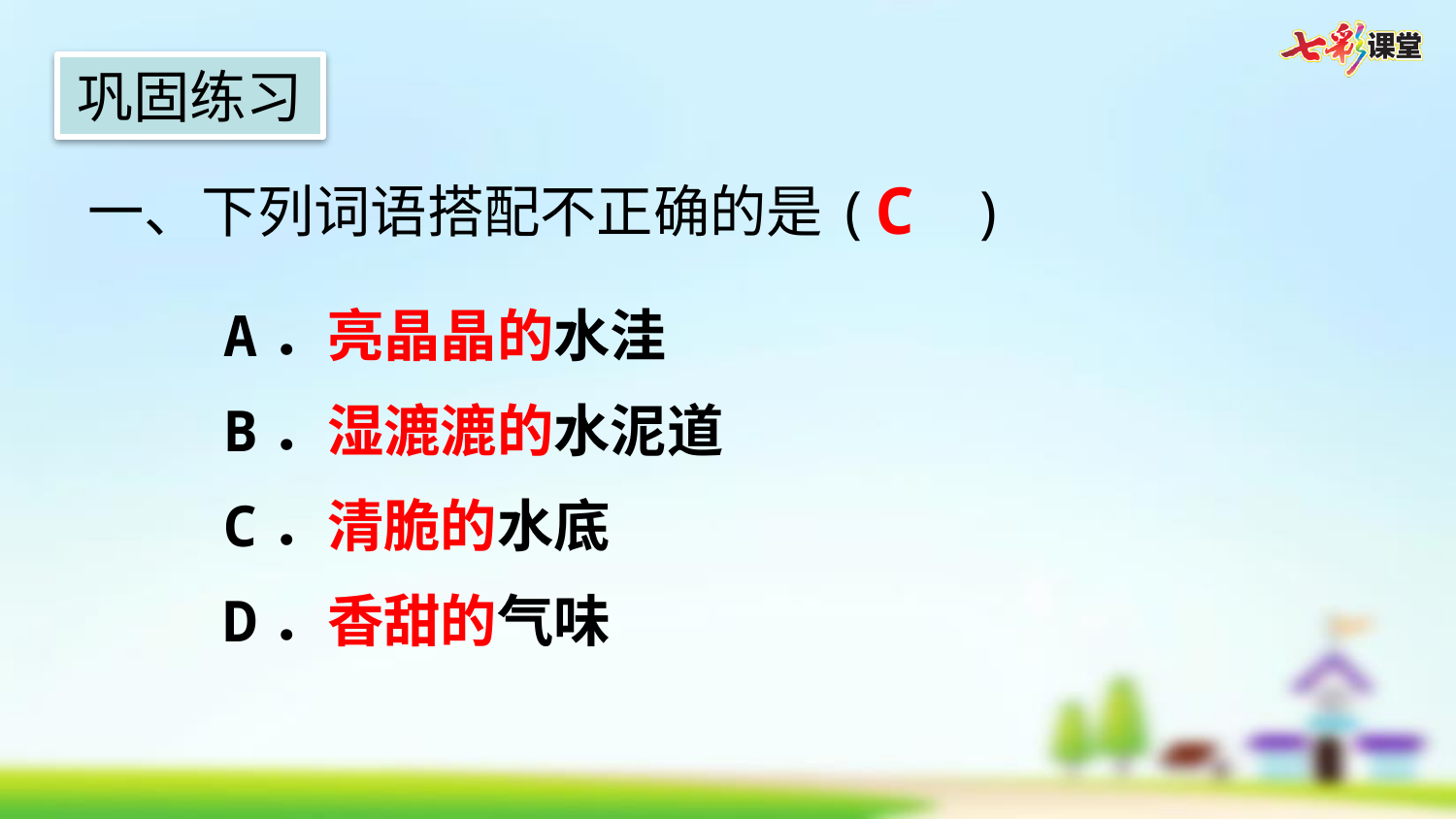

巩固练习
C
一、下列词语搭配不正确的是(   )
A．亮晶晶的水洼
B．湿漉漉的水泥道
C．清脆的水底
D．香甜的气味